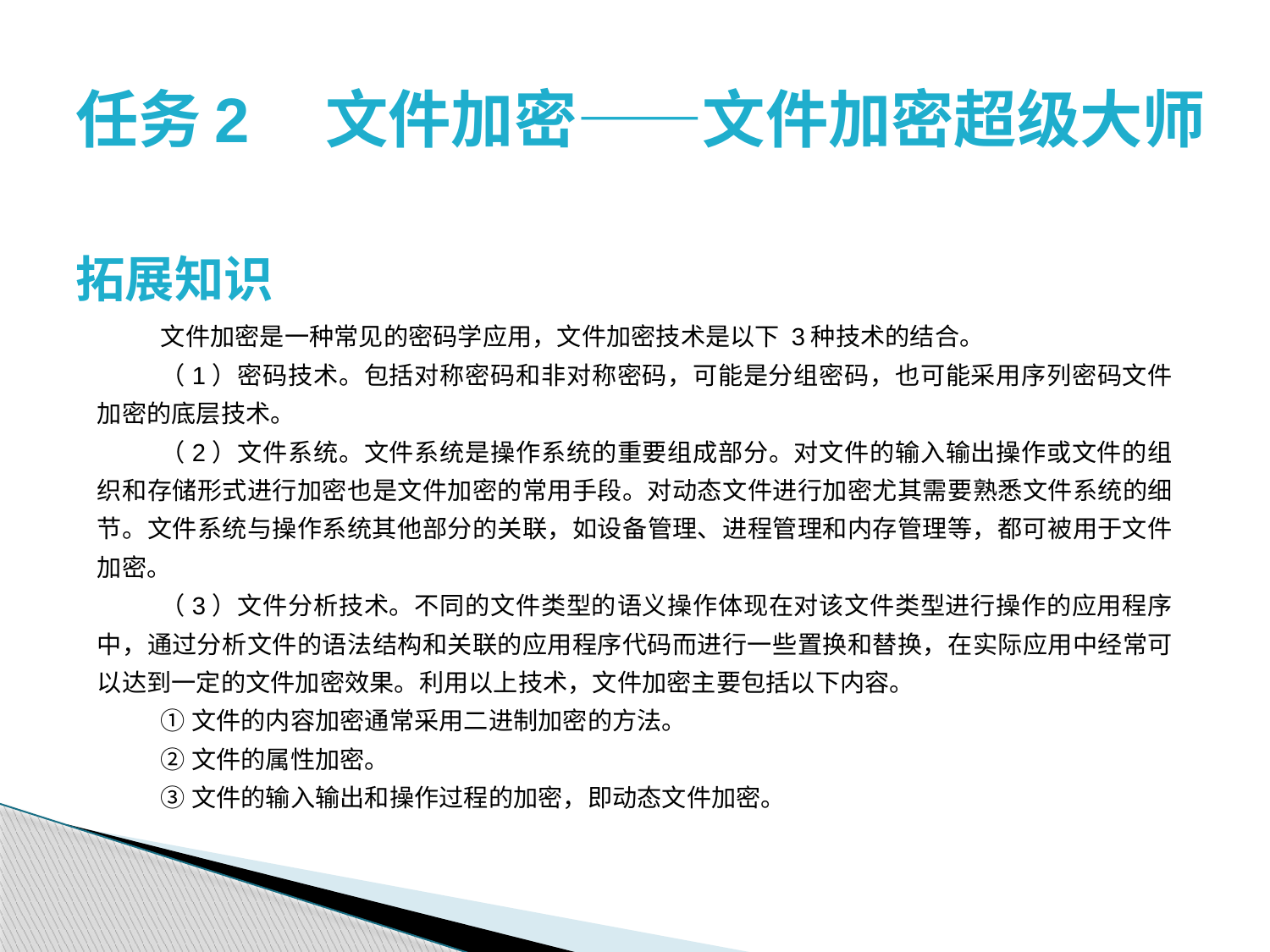

# 任务2　文件加密——文件加密超级大师
拓展知识
文件加密是一种常见的密码学应用，文件加密技术是以下 3种技术的结合。
（1）密码技术。包括对称密码和非对称密码，可能是分组密码，也可能采用序列密码文件加密的底层技术。
（2）文件系统。文件系统是操作系统的重要组成部分。对文件的输入输出操作或文件的组织和存储形式进行加密也是文件加密的常用手段。对动态文件进行加密尤其需要熟悉文件系统的细节。文件系统与操作系统其他部分的关联，如设备管理、进程管理和内存管理等，都可被用于文件加密。
（3）文件分析技术。不同的文件类型的语义操作体现在对该文件类型进行操作的应用程序中，通过分析文件的语法结构和关联的应用程序代码而进行一些置换和替换，在实际应用中经常可以达到一定的文件加密效果。利用以上技术，文件加密主要包括以下内容。
①文件的内容加密通常采用二进制加密的方法。
②文件的属性加密。
③文件的输入输出和操作过程的加密，即动态文件加密。